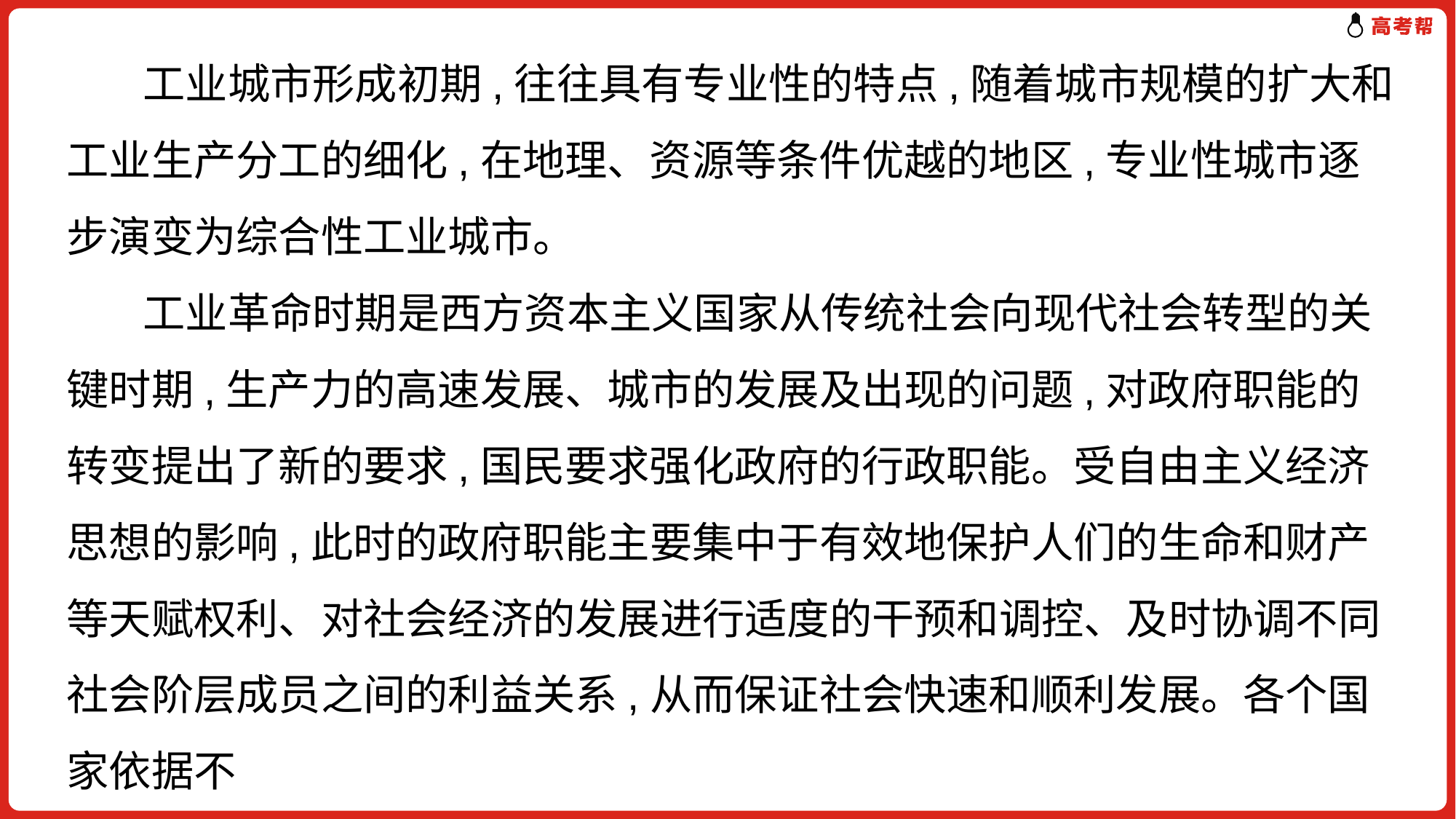

工业城市形成初期,往往具有专业性的特点,随着城市规模的扩大和工业生产分工的细化,在地理、资源等条件优越的地区,专业性城市逐步演变为综合性工业城市。
       工业革命时期是西方资本主义国家从传统社会向现代社会转型的关键时期,生产力的高速发展、城市的发展及出现的问题,对政府职能的转变提出了新的要求,国民要求强化政府的行政职能。受自由主义经济思想的影响,此时的政府职能主要集中于有效地保护人们的生命和财产等天赋权利、对社会经济的发展进行适度的干预和调控、及时协调不同社会阶层成员之间的利益关系,从而保证社会快速和顺利发展。各个国家依据不